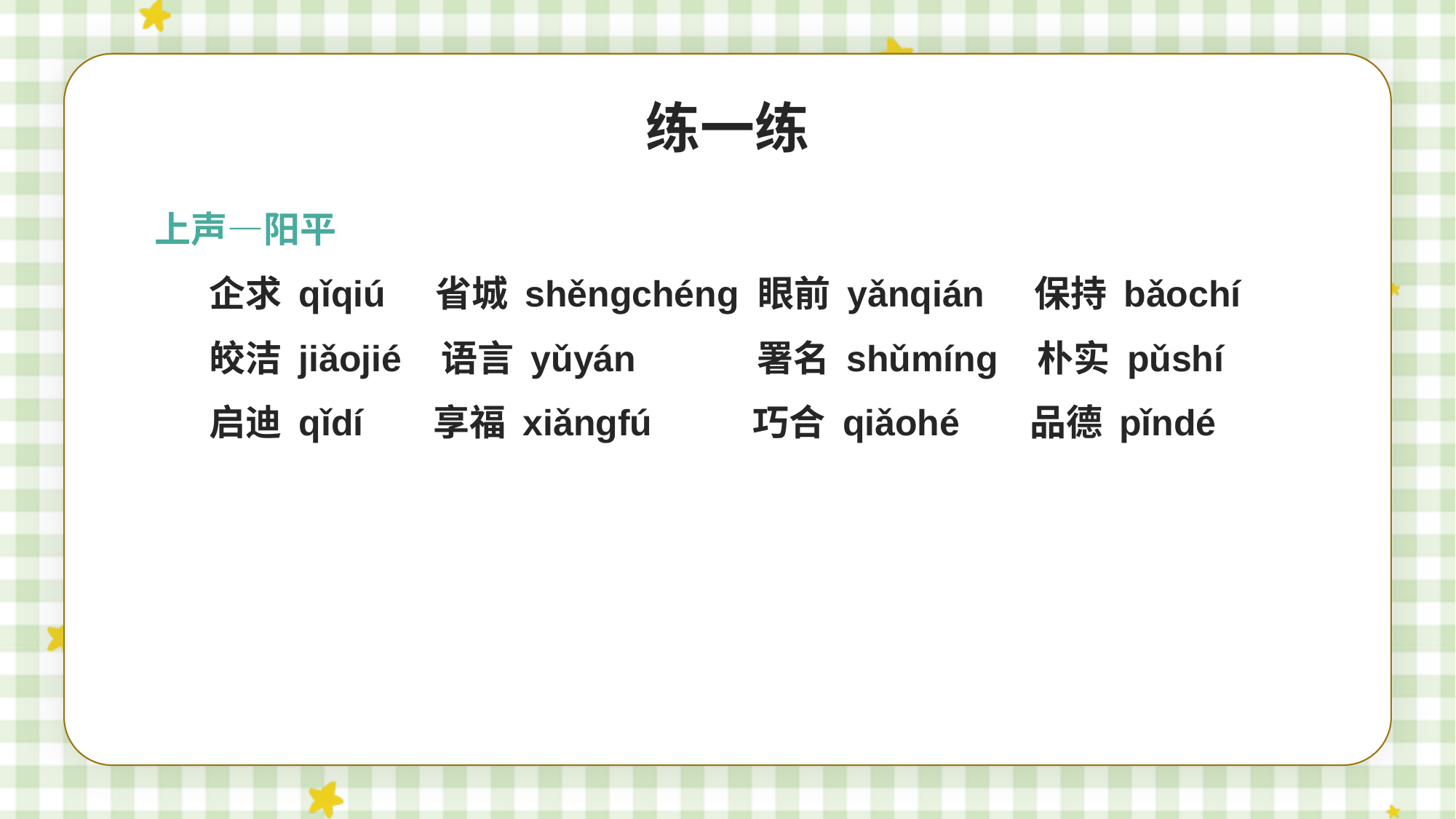

练一练
上声—阳平
企求 qǐqiú    省城 shěngchéng 眼前 yǎnqián    保持 bǎochí
皎洁 jiǎojié   语言 yǔyán           署名 shǔmíng   朴实 pǔshí
启迪 qǐdí      享福 xiǎngfú         巧合 qiǎohé      品德 pǐndé